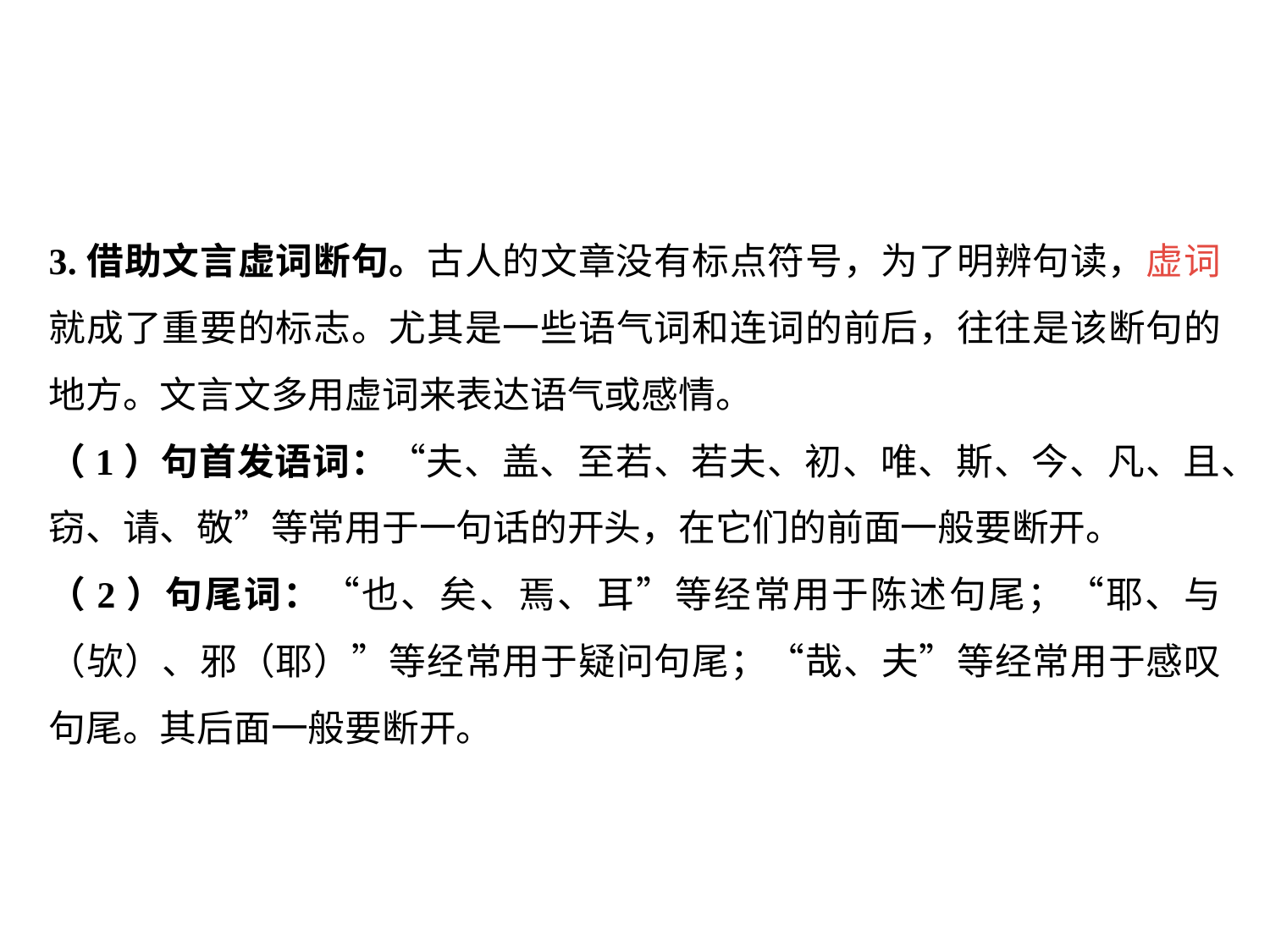

3.借助文言虚词断句。古人的文章没有标点符号，为了明辨句读，虚词就成了重要的标志。尤其是一些语气词和连词的前后，往往是该断句的地方。文言文多用虚词来表达语气或感情。
（1）句首发语词：“夫、盖、至若、若夫、初、唯、斯、今、凡、且、窃、请、敬”等常用于一句话的开头，在它们的前面一般要断开。
（2）句尾词：“也、矣、焉、耳”等经常用于陈述句尾；“耶、与（欤）、邪（耶）”等经常用于疑问句尾；“哉、夫”等经常用于感叹句尾。其后面一般要断开。